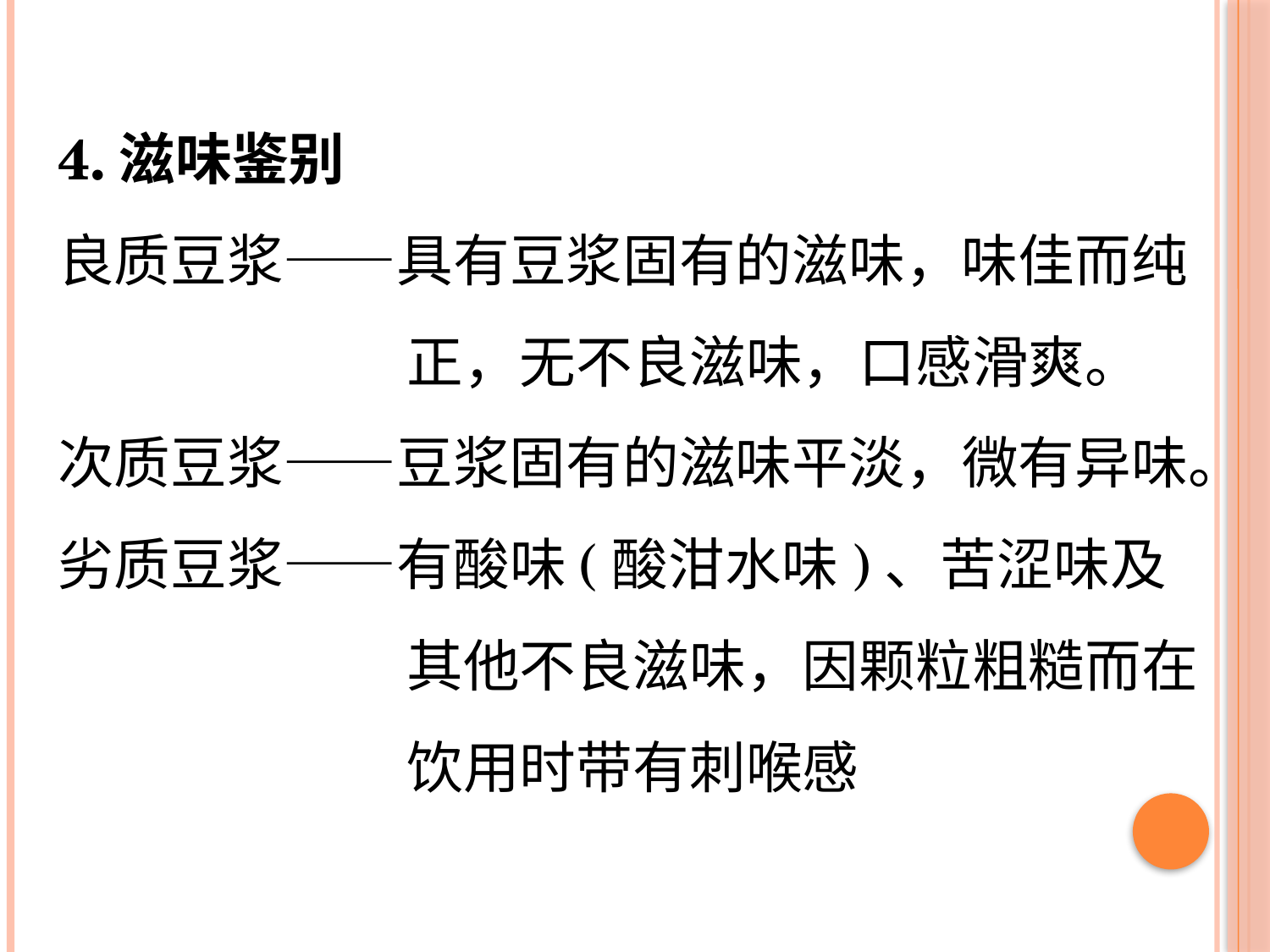

4.滋味鉴别
良质豆浆——具有豆浆固有的滋味，味佳而纯正，无不良滋味，口感滑爽。
次质豆浆——豆浆固有的滋味平淡，微有异味。
劣质豆浆——有酸味(酸泔水味)、苦涩味及其他不良滋味，因颗粒粗糙而在饮用时带有刺喉感